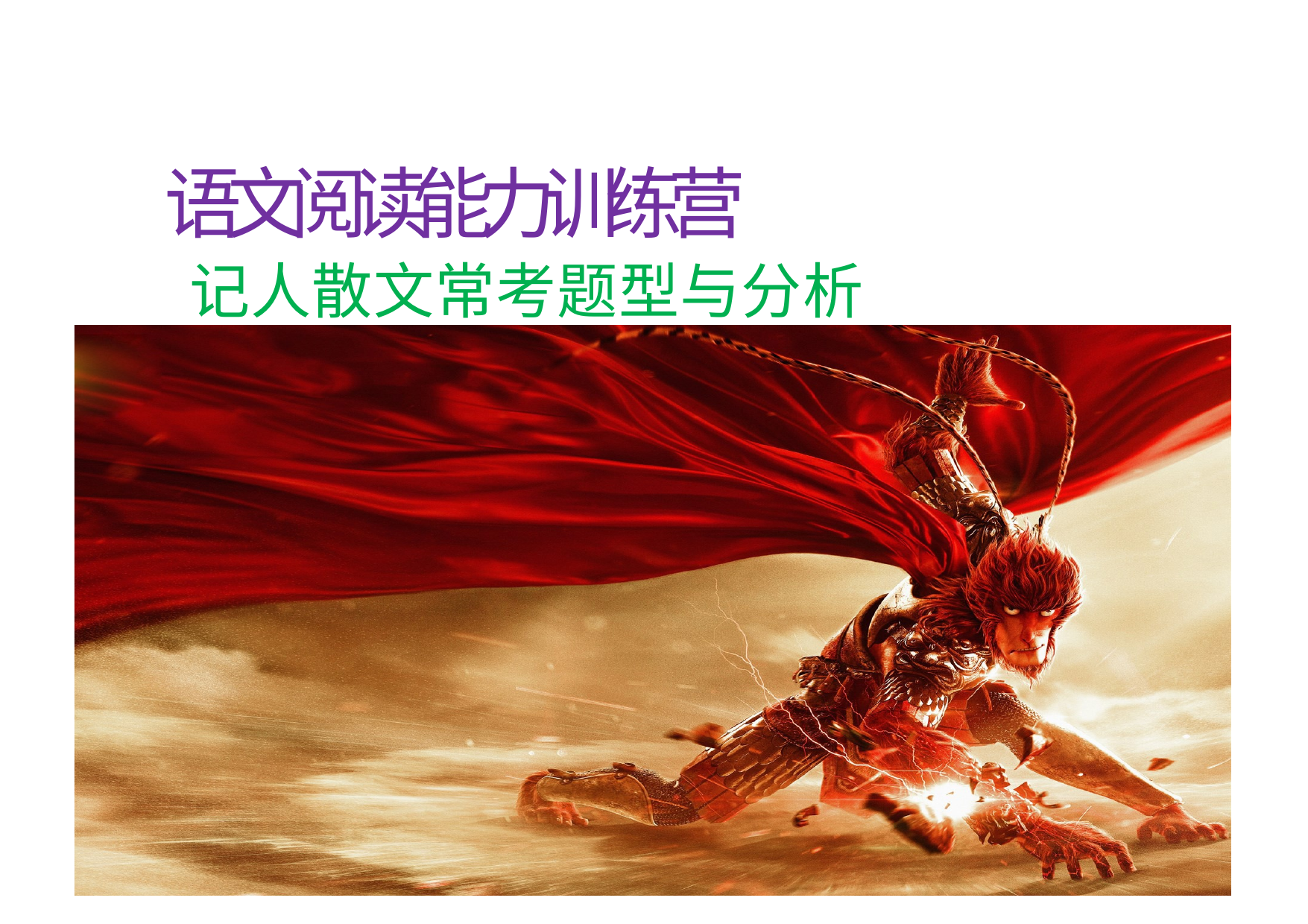

# 语 文 阅 读 能 力 训 练 营
记人散文常考题型与分析